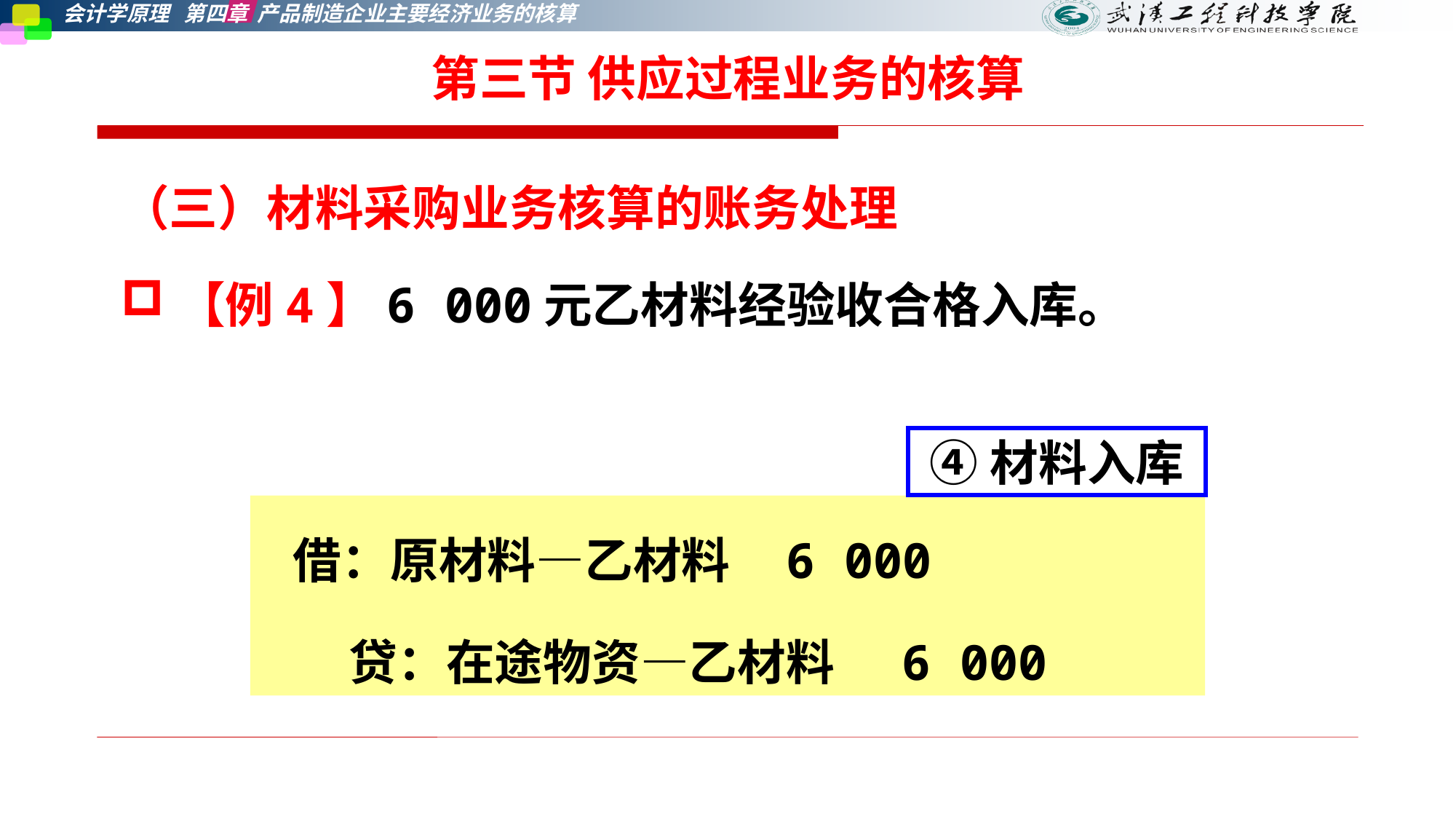

第三节 供应过程业务的核算
（三）材料采购业务核算的账务处理
【例4】6 000元乙材料经验收合格入库。
④材料入库
借：原材料—乙材料    6 000
    贷：在途物资—乙材料     6 000